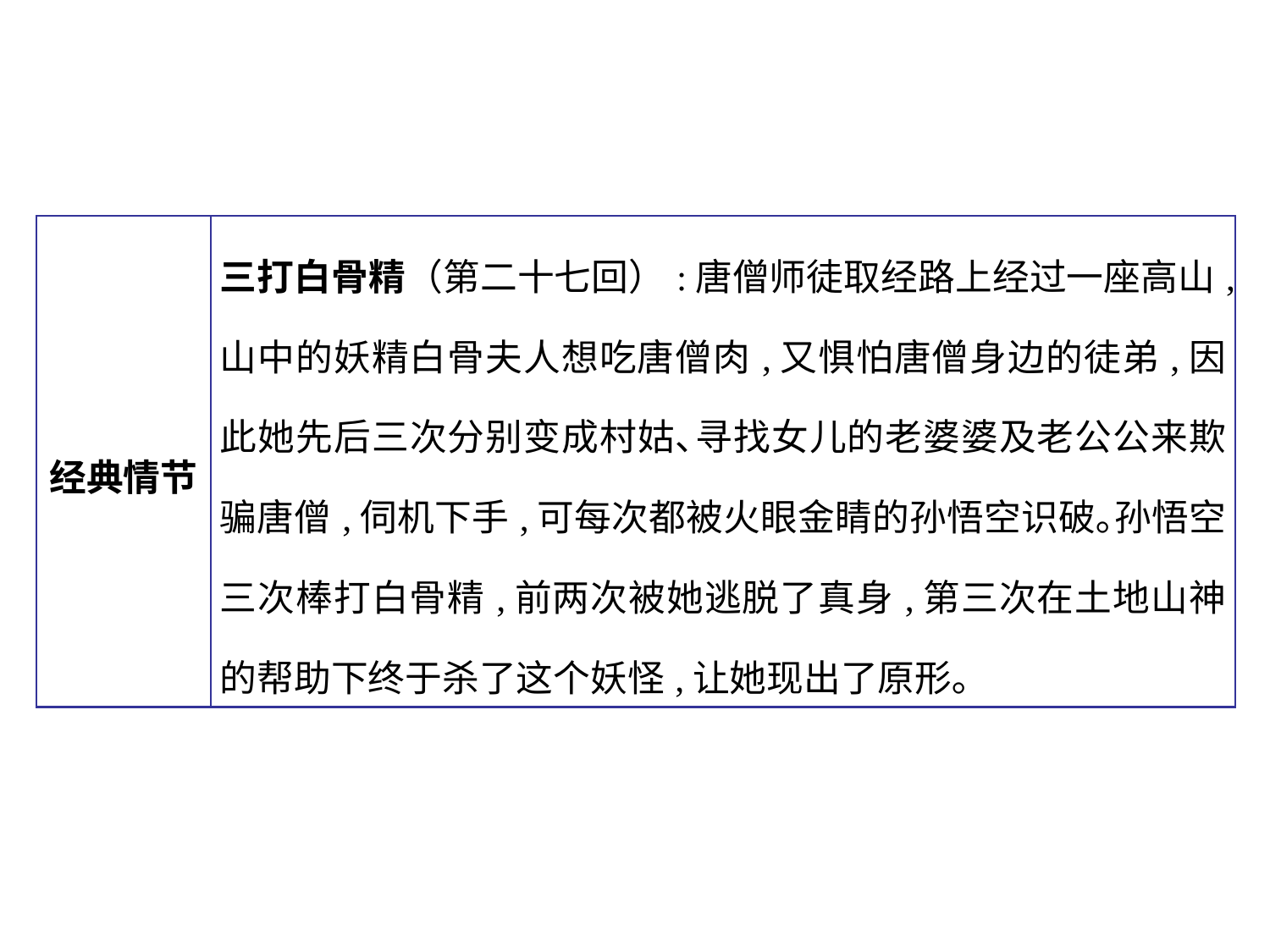

| 经典情节 | 三打白骨精（第二十七回）:唐僧师徒取经路上经过一座高山,山中的妖精白骨夫人想吃唐僧肉,又惧怕唐僧身边的徒弟,因此她先后三次分别变成村姑､寻找女儿的老婆婆及老公公来欺骗唐僧,伺机下手,可每次都被火眼金睛的孙悟空识破｡孙悟空三次棒打白骨精,前两次被她逃脱了真身,第三次在土地山神的帮助下终于杀了这个妖怪,让她现出了原形｡ |
| --- | --- |